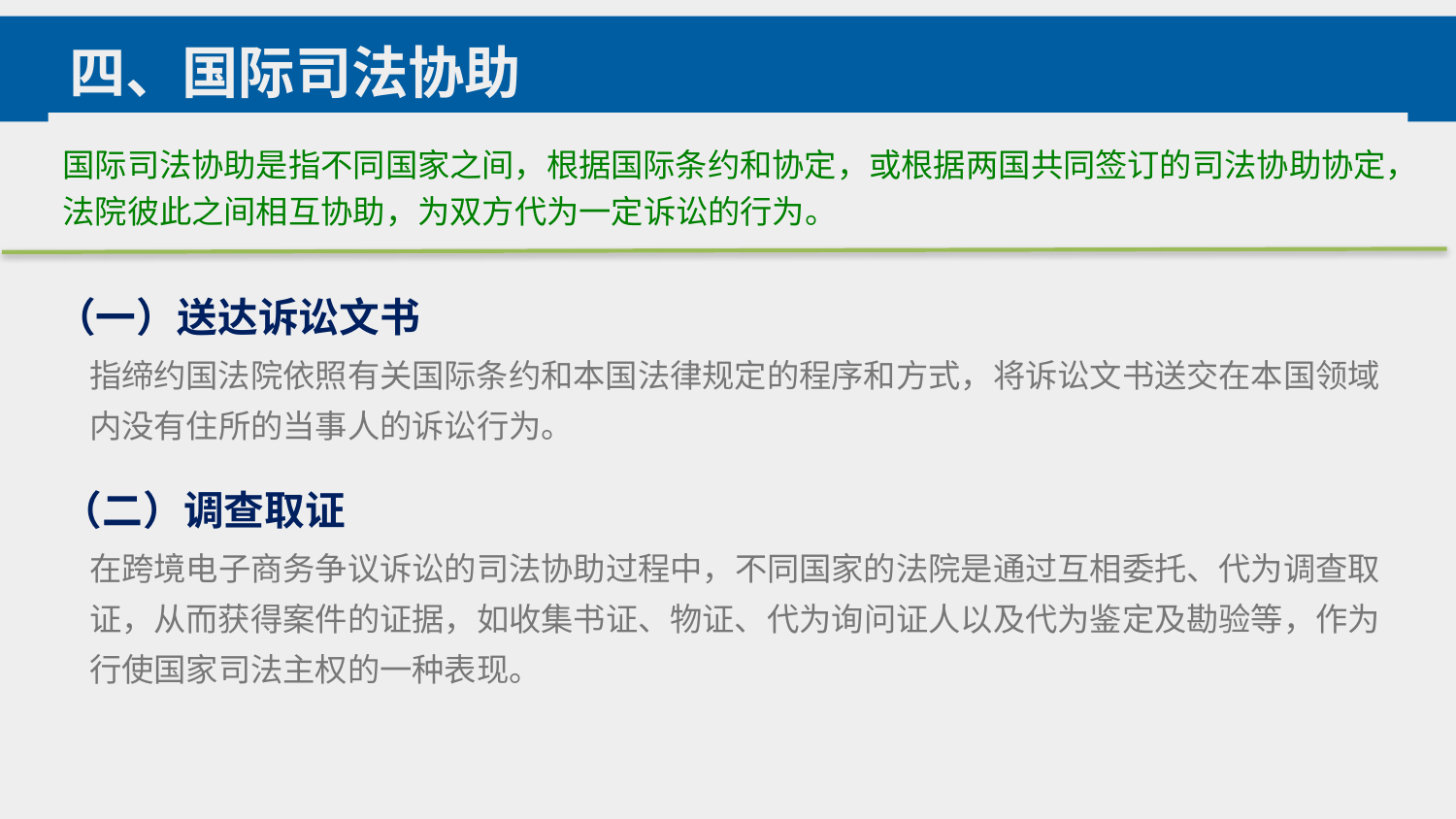

四、国际司法协助
国际司法协助是指不同国家之间，根据国际条约和协定，或根据两国共同签订的司法协助协定，法院彼此之间相互协助，为双方代为一定诉讼的行为。
（一）送达诉讼文书
指缔约国法院依照有关国际条约和本国法律规定的程序和方式，将诉讼文书送交在本国领域内没有住所的当事人的诉讼行为。
（二）调查取证
在跨境电子商务争议诉讼的司法协助过程中，不同国家的法院是通过互相委托、代为调查取证，从而获得案件的证据，如收集书证、物证、代为询问证人以及代为鉴定及勘验等，作为行使国家司法主权的一种表现。